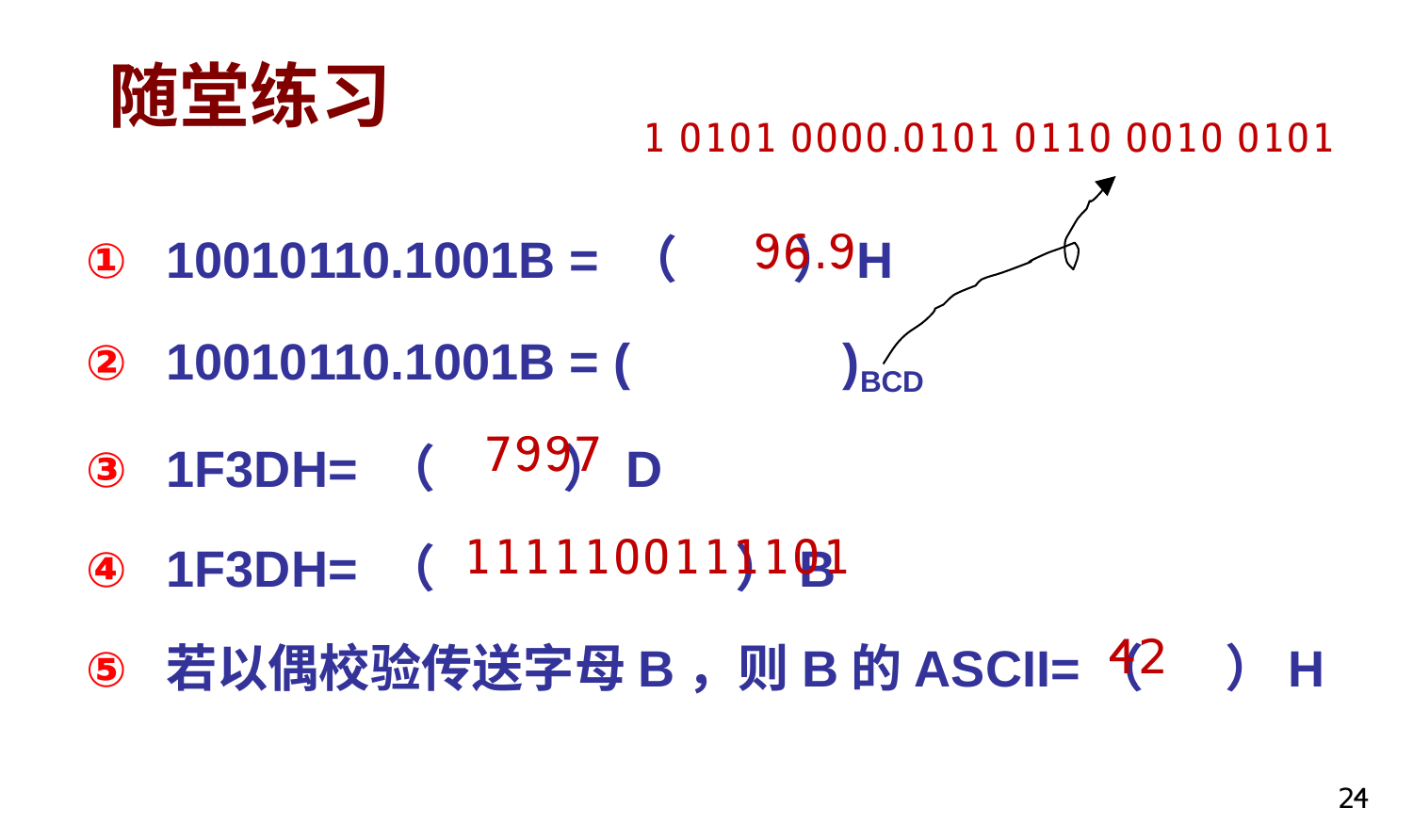

# 随堂练习
1 0101 0000.0101 0110 0010 0101

10010110.1001B = （          ）H
10010110.1001B = (               )BCD
1F3DH= （           ）D
1F3DH= （                          ）B
若以偶校验传送字母B，则B的ASCII=（       ）H
96.9
7997
1111100111101
42
24